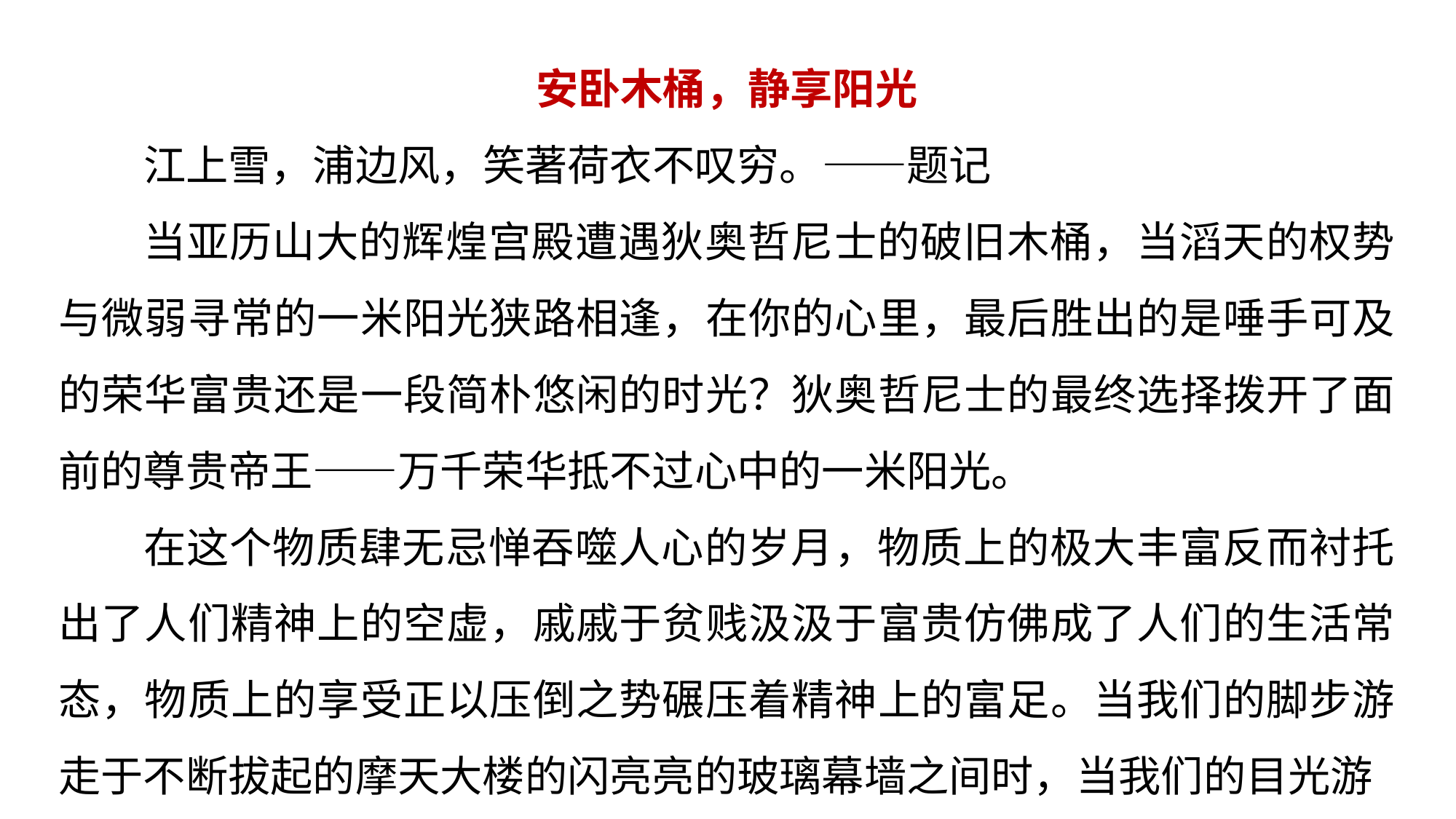

安卧木桶，静享阳光
江上雪，浦边风，笑著荷衣不叹穷。——题记
当亚历山大的辉煌宫殿遭遇狄奥哲尼士的破旧木桶，当滔天的权势与微弱寻常的一米阳光狭路相逢，在你的心里，最后胜出的是唾手可及的荣华富贵还是一段简朴悠闲的时光？狄奥哲尼士的最终选择拨开了面前的尊贵帝王——万千荣华抵不过心中的一米阳光。
在这个物质肆无忌惮吞噬人心的岁月，物质上的极大丰富反而衬托出了人们精神上的空虚，戚戚于贫贱汲汲于富贵仿佛成了人们的生活常态，物质上的享受正以压倒之势碾压着精神上的富足。当我们的脚步游走于不断拔起的摩天大楼的闪亮亮的玻璃幕墙之间时，当我们的目光游